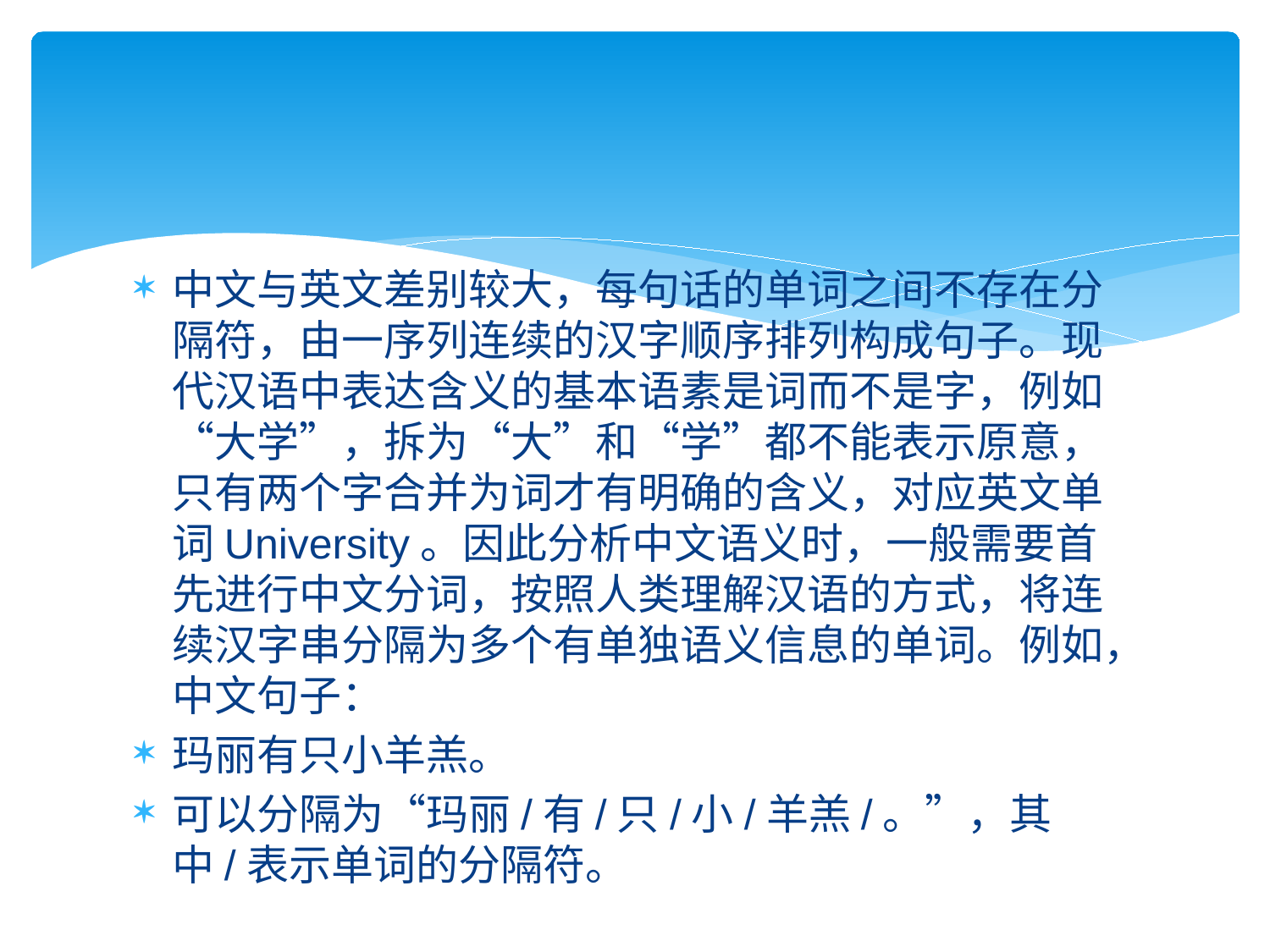

中文与英文差别较大，每句话的单词之间不存在分隔符，由一序列连续的汉字顺序排列构成句子。现代汉语中表达含义的基本语素是词而不是字，例如“大学”，拆为“大”和“学”都不能表示原意，只有两个字合并为词才有明确的含义，对应英文单词University。因此分析中文语义时，一般需要首先进行中文分词，按照人类理解汉语的方式，将连续汉字串分隔为多个有单独语义信息的单词。例如，中文句子：
玛丽有只小羊羔。
可以分隔为“玛丽/有/只/小/羊羔/。”，其中/表示单词的分隔符。